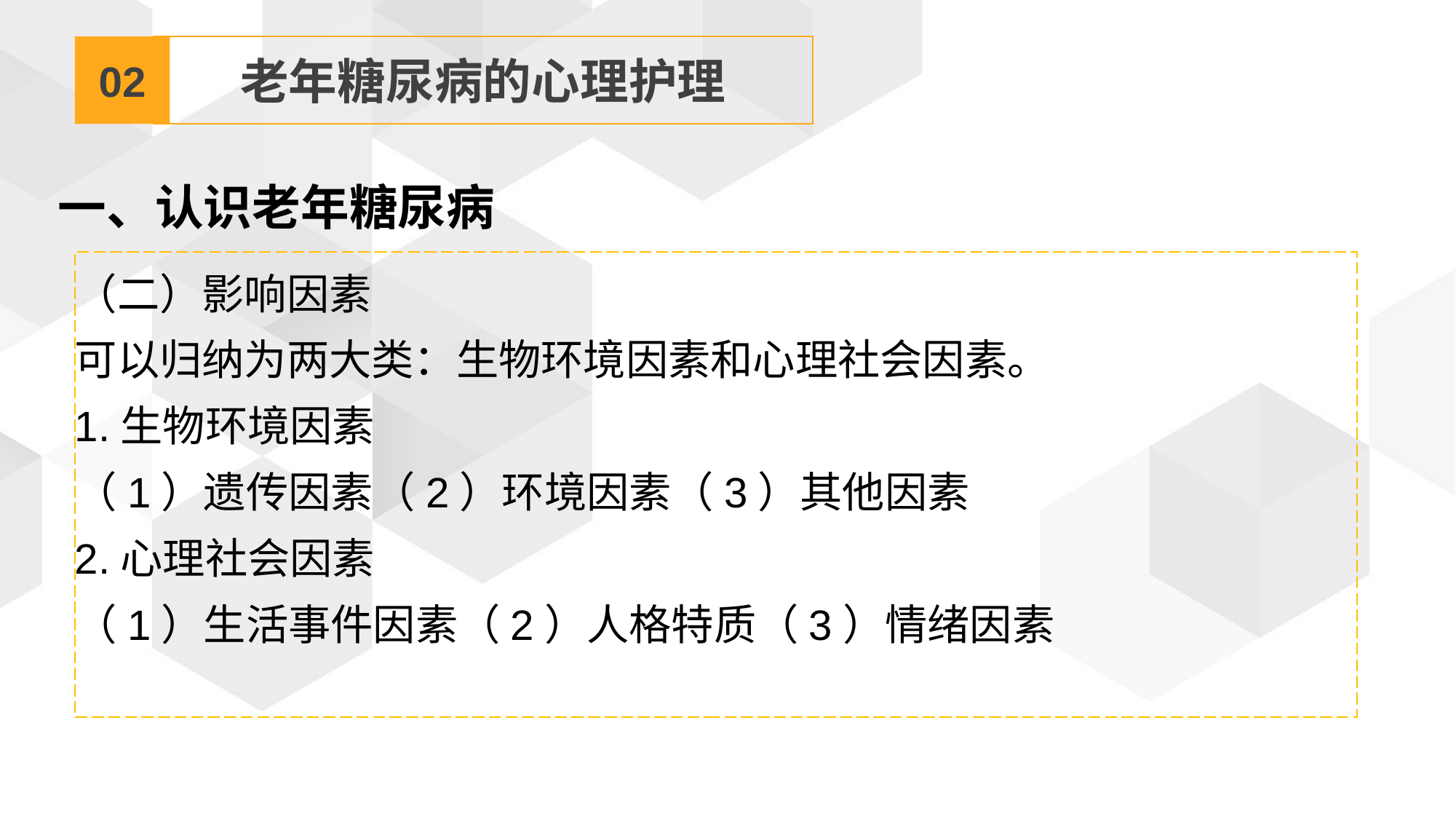

02
老年糖尿病的心理护理
一、认识老年糖尿病
（二）影响因素
可以归纳为两大类：生物环境因素和心理社会因素。
1.生物环境因素
（1）遗传因素（2）环境因素（3）其他因素
2.心理社会因素
（1）生活事件因素（2）人格特质（3）情绪因素